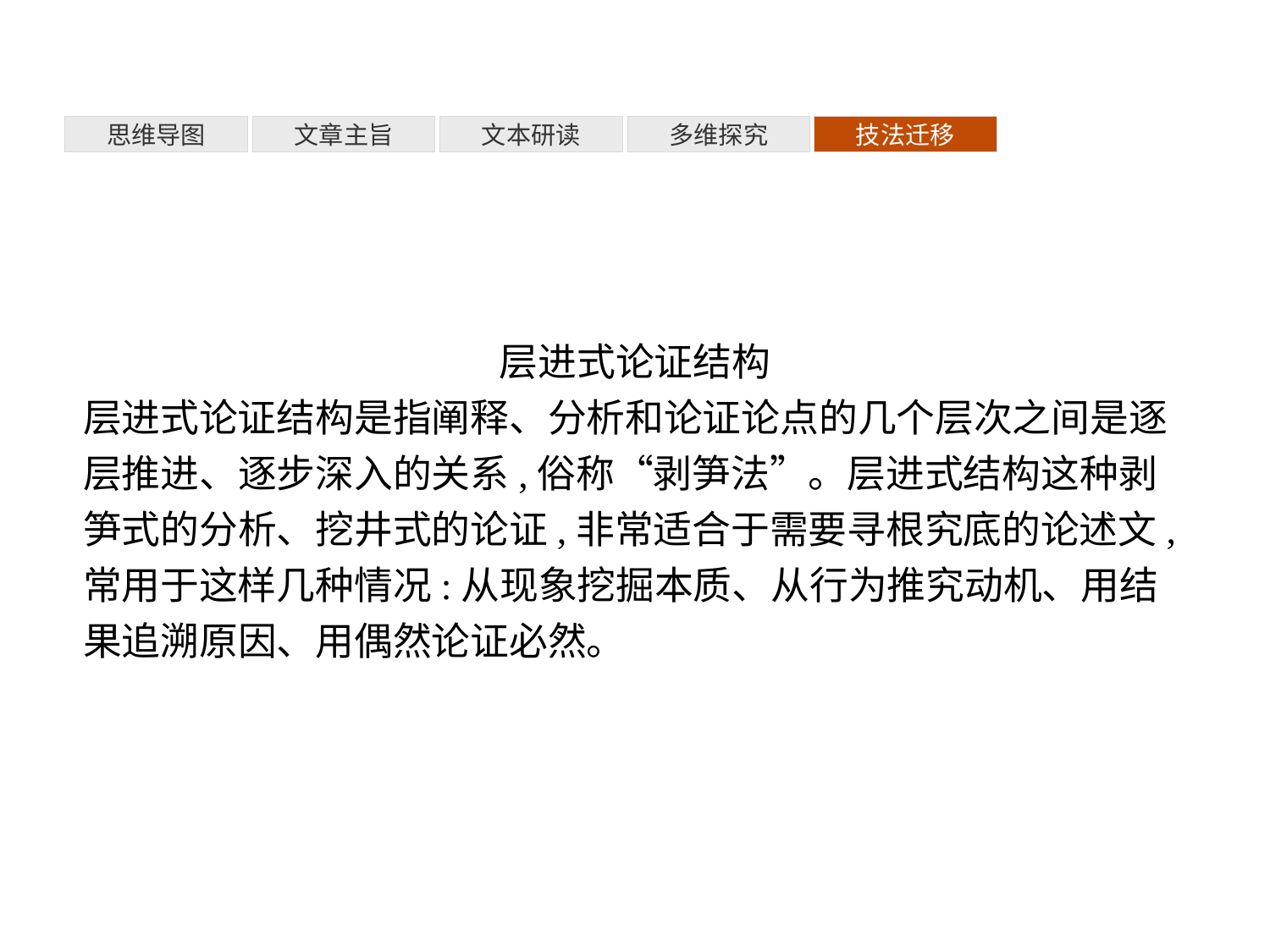

多维探究
思维导图
文章主旨
文本研读
技法迁移
层进式论证结构
层进式论证结构是指阐释、分析和论证论点的几个层次之间是逐层推进、逐步深入的关系,俗称“剥笋法”。层进式结构这种剥笋式的分析、挖井式的论证,非常适合于需要寻根究底的论述文,常用于这样几种情况:从现象挖掘本质、从行为推究动机、用结果追溯原因、用偶然论证必然。